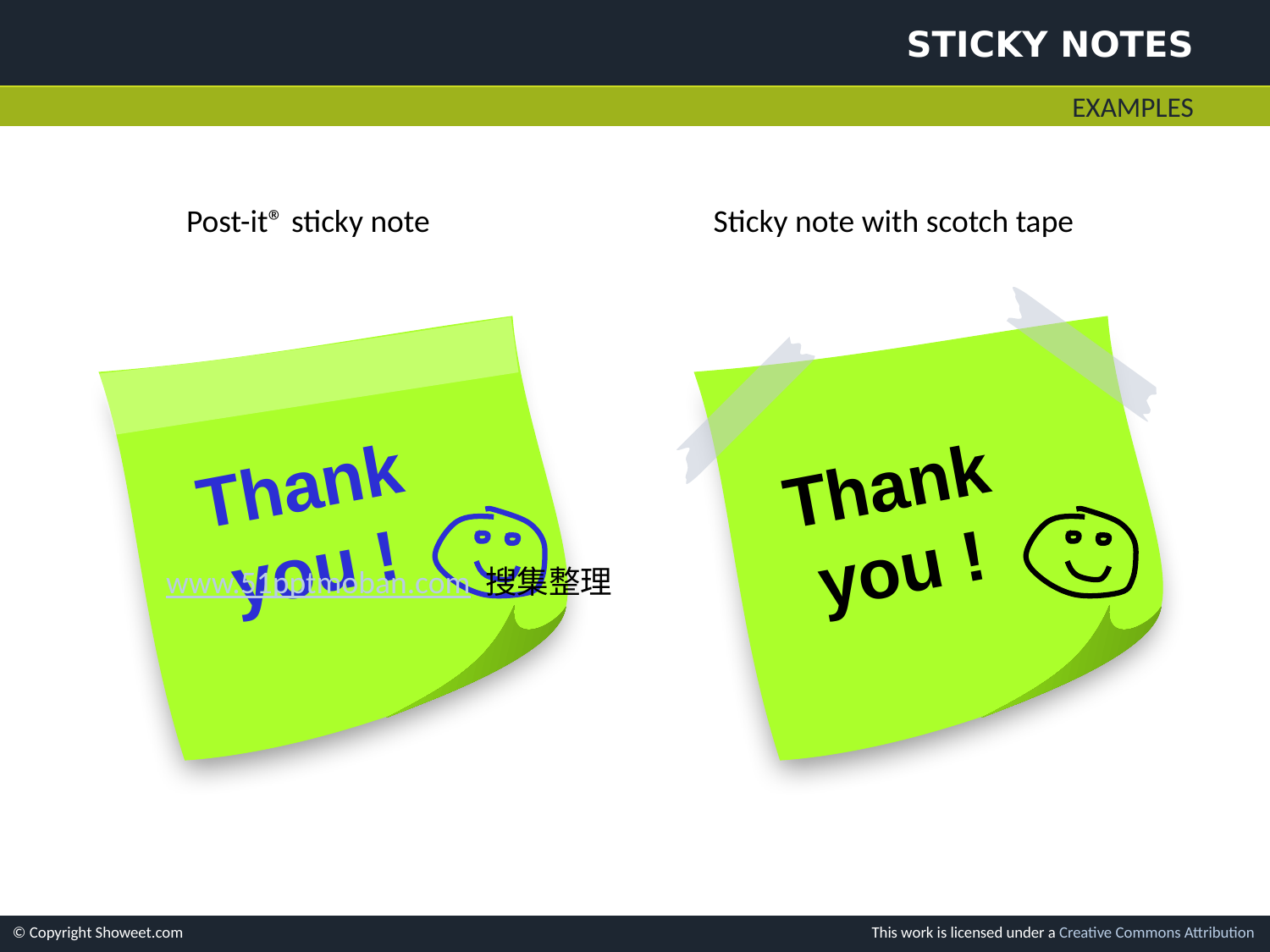

# Sticky Notes
Examples
Post-it® sticky note
Sticky note with scotch tape

Thank
you !
Thank
you !

www.51pptmoban.com 搜集整理